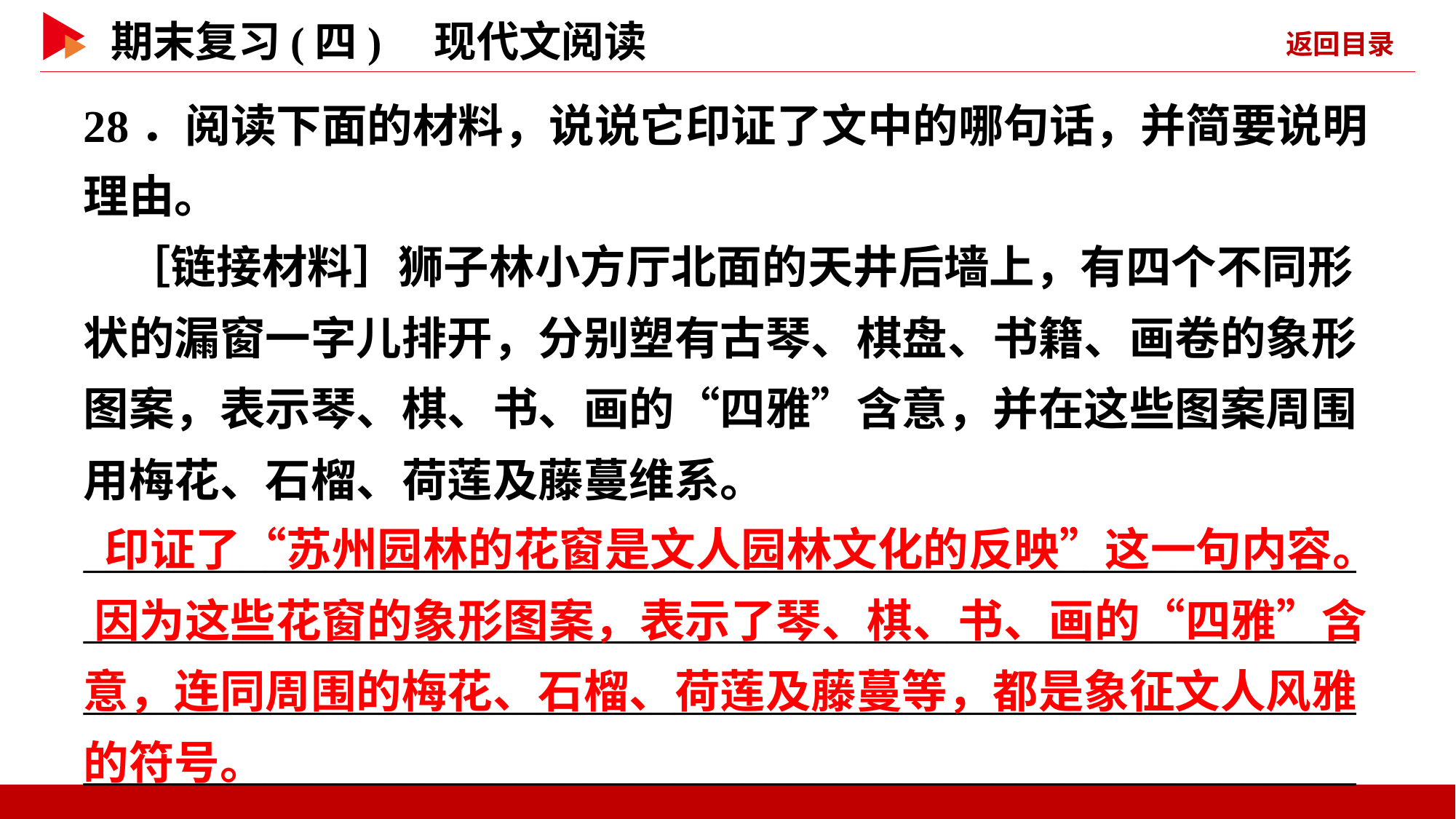

28．阅读下面的材料，说说它印证了文中的哪句话，并简要说明理由。
   ［链接材料］狮子林小方厅北面的天井后墙上，有四个不同形状的漏窗一字儿排开，分别塑有古琴、棋盘、书籍、画卷的象形图案，表示琴、棋、书、画的“四雅”含意，并在这些图案周围用梅花、石榴、荷莲及藤蔓维系。
________________________________________________________________________________________________________________________________________________________________________________________________________________________________
 印证了“苏州园林的花窗是文人园林文化的反映”这一句内容。 因为这些花窗的象形图案，表示了琴、棋、书、画的“四雅”含意，连同周围的梅花、石榴、荷莲及藤蔓等，都是象征文人风雅的符号。